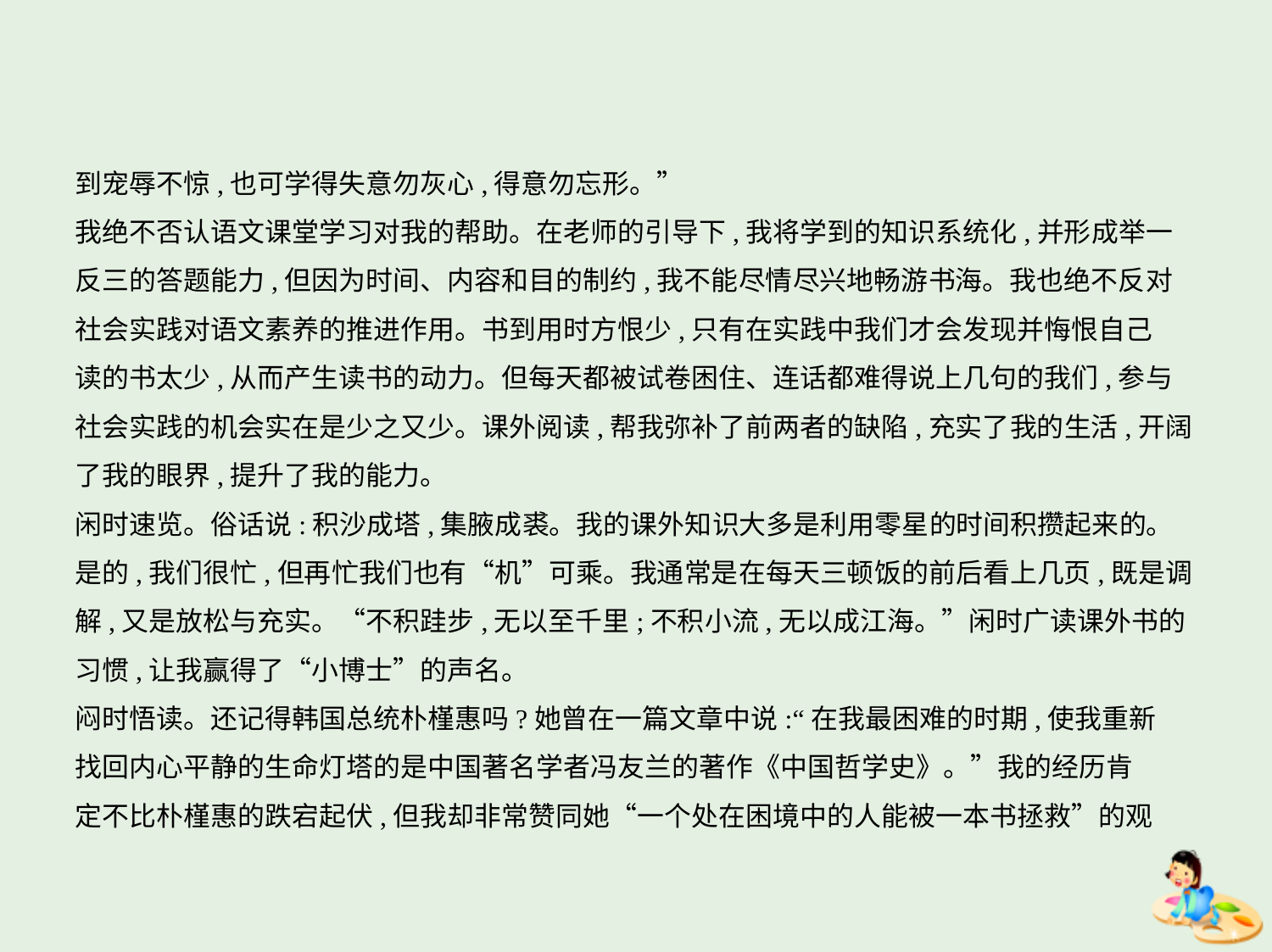

到宠辱不惊,也可学得失意勿灰心,得意勿忘形。”
我绝不否认语文课堂学习对我的帮助。在老师的引导下,我将学到的知识系统化,并形成举一
反三的答题能力,但因为时间、内容和目的制约,我不能尽情尽兴地畅游书海。我也绝不反对
社会实践对语文素养的推进作用。书到用时方恨少,只有在实践中我们才会发现并悔恨自己
读的书太少,从而产生读书的动力。但每天都被试卷困住、连话都难得说上几句的我们,参与
社会实践的机会实在是少之又少。课外阅读,帮我弥补了前两者的缺陷,充实了我的生活,开阔
了我的眼界,提升了我的能力。
闲时速览。俗话说:积沙成塔,集腋成裘。我的课外知识大多是利用零星的时间积攒起来的。
是的,我们很忙,但再忙我们也有“机”可乘。我通常是在每天三顿饭的前后看上几页,既是调
解,又是放松与充实。“不积跬步,无以至千里;不积小流,无以成江海。”闲时广读课外书的
习惯,让我赢得了“小博士”的声名。
闷时悟读。还记得韩国总统朴槿惠吗?她曾在一篇文章中说:“在我最困难的时期,使我重新
找回内心平静的生命灯塔的是中国著名学者冯友兰的著作《中国哲学史》。”我的经历肯
定不比朴槿惠的跌宕起伏,但我却非常赞同她“一个处在困境中的人能被一本书拯救”的观